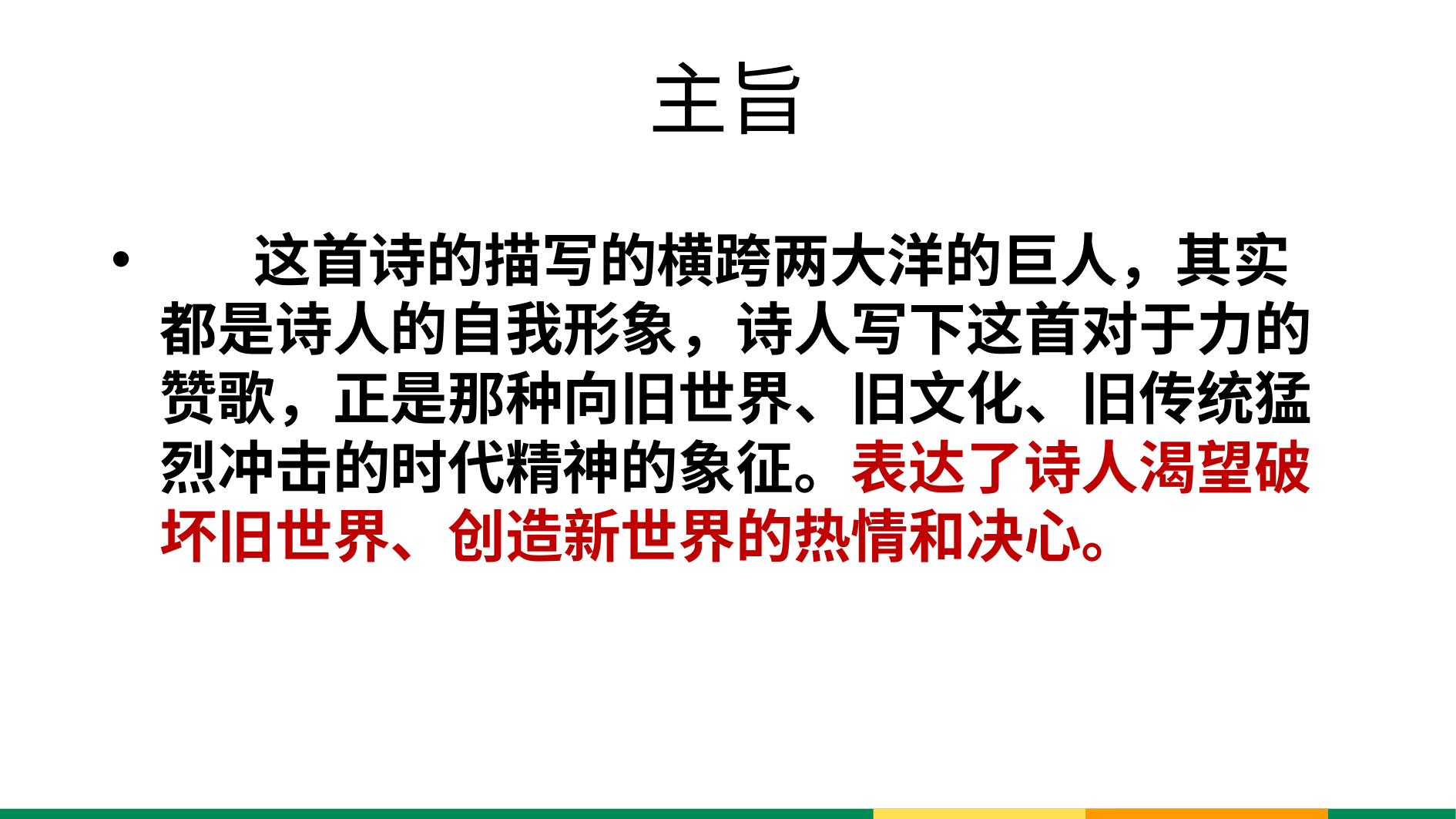

# 主旨
     这首诗的描写的横跨两大洋的巨人，其实都是诗人的自我形象，诗人写下这首对于力的赞歌，正是那种向旧世界、旧文化、旧传统猛烈冲击的时代精神的象征。表达了诗人渴望破坏旧世界、创造新世界的热情和决心。